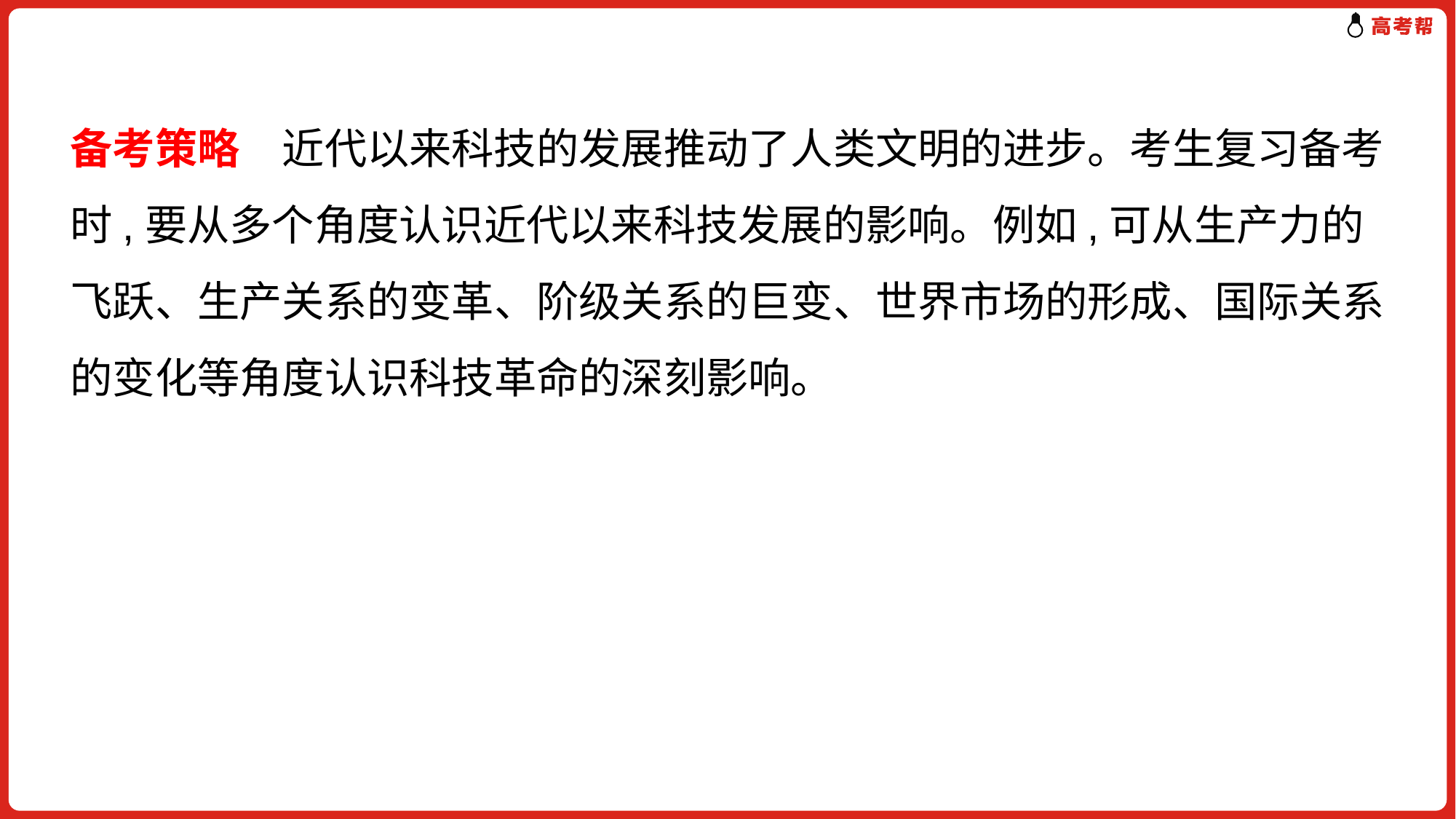

# 备考策略　近代以来科技的发展推动了人类文明的进步。考生复习备考时,要从多个角度认识近代以来科技发展的影响。例如,可从生产力的飞跃、生产关系的变革、阶级关系的巨变、世界市场的形成、国际关系的变化等角度认识科技革命的深刻影响。